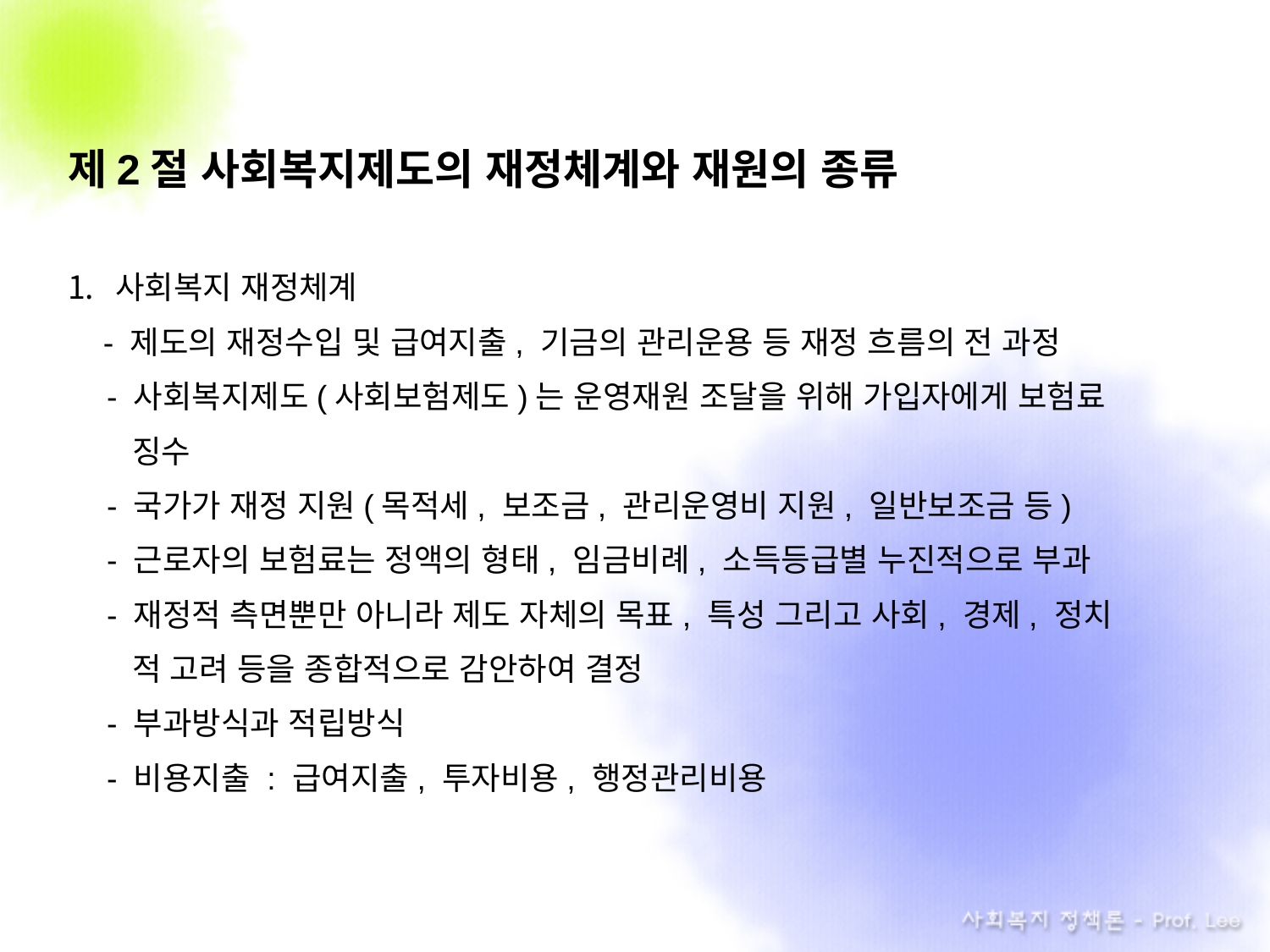

제2절 사회복지제도의 재정체계와 재원의 종류

사회복지 재정체계
    - 제도의 재정수입 및 급여지출, 기금의 관리운용 등 재정 흐름의 전 과정
   - 사회복지제도(사회보험제도)는 운영재원 조달을 위해 가입자에게 보험료
     징수
   - 국가가 재정 지원(목적세, 보조금, 관리운영비 지원, 일반보조금 등)
   - 근로자의 보험료는 정액의 형태, 임금비례, 소득등급별 누진적으로 부과
   - 재정적 측면뿐만 아니라 제도 자체의 목표, 특성 그리고 사회, 경제, 정치
     적 고려 등을 종합적으로 감안하여 결정
   - 부과방식과 적립방식
   - 비용지출 : 급여지출, 투자비용, 행정관리비용